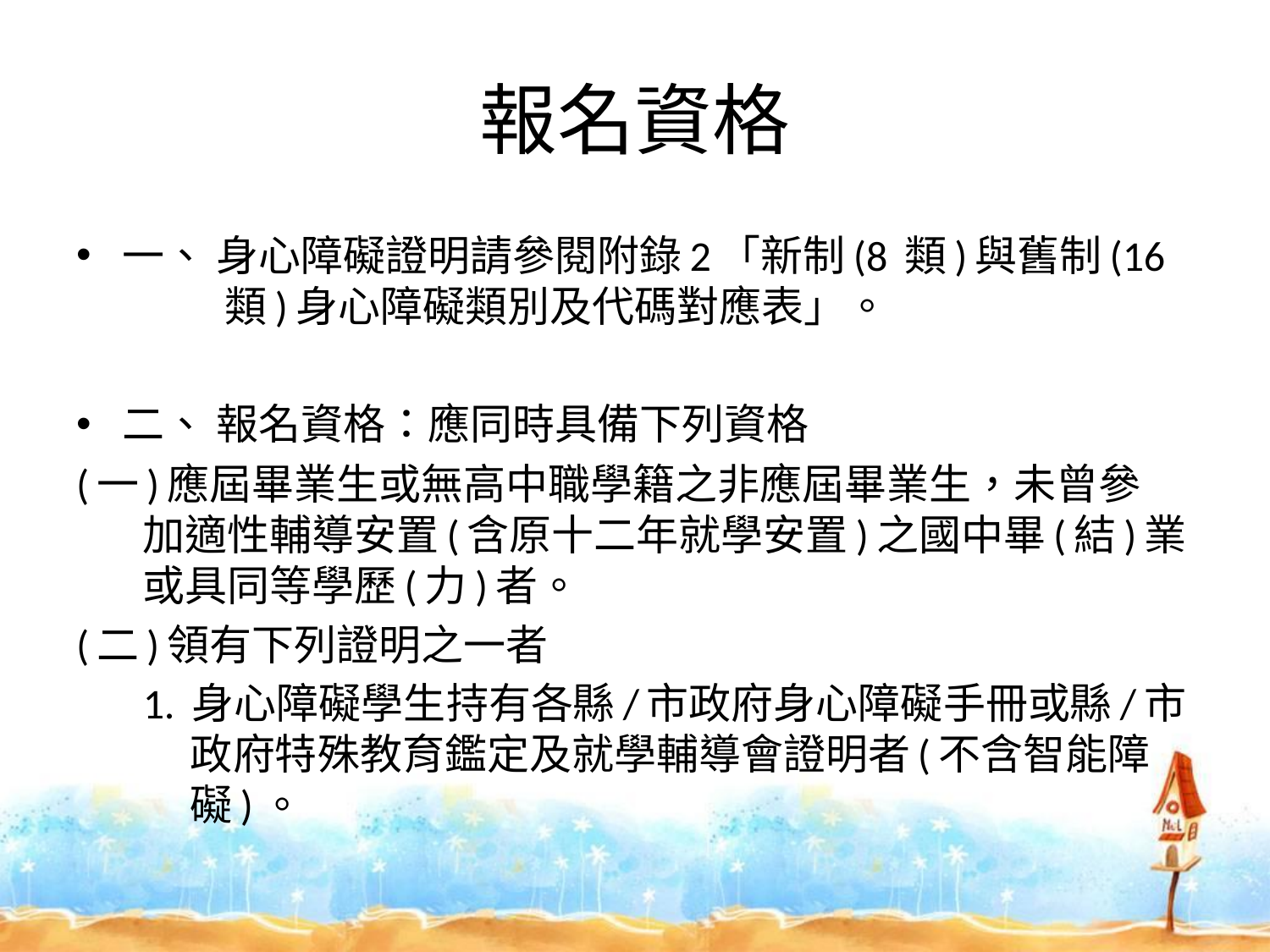

# 報名資格
一、 身心障礙證明請參閱附錄2「新制(8 類)與舊制(16
          類)身心障礙類別及代碼對應表」。

二、 報名資格：應同時具備下列資格
(一)應屆畢業生或無高中職學籍之非應屆畢業生，未曾參
       加適性輔導安置(含原十二年就學安置)之國中畢(結)業
       或具同等學歷(力)者。
(二)領有下列證明之一者
       1. 身心障礙學生持有各縣/市政府身心障礙手冊或縣/市
            政府特殊教育鑑定及就學輔導會證明者(不含智能障
            礙)。